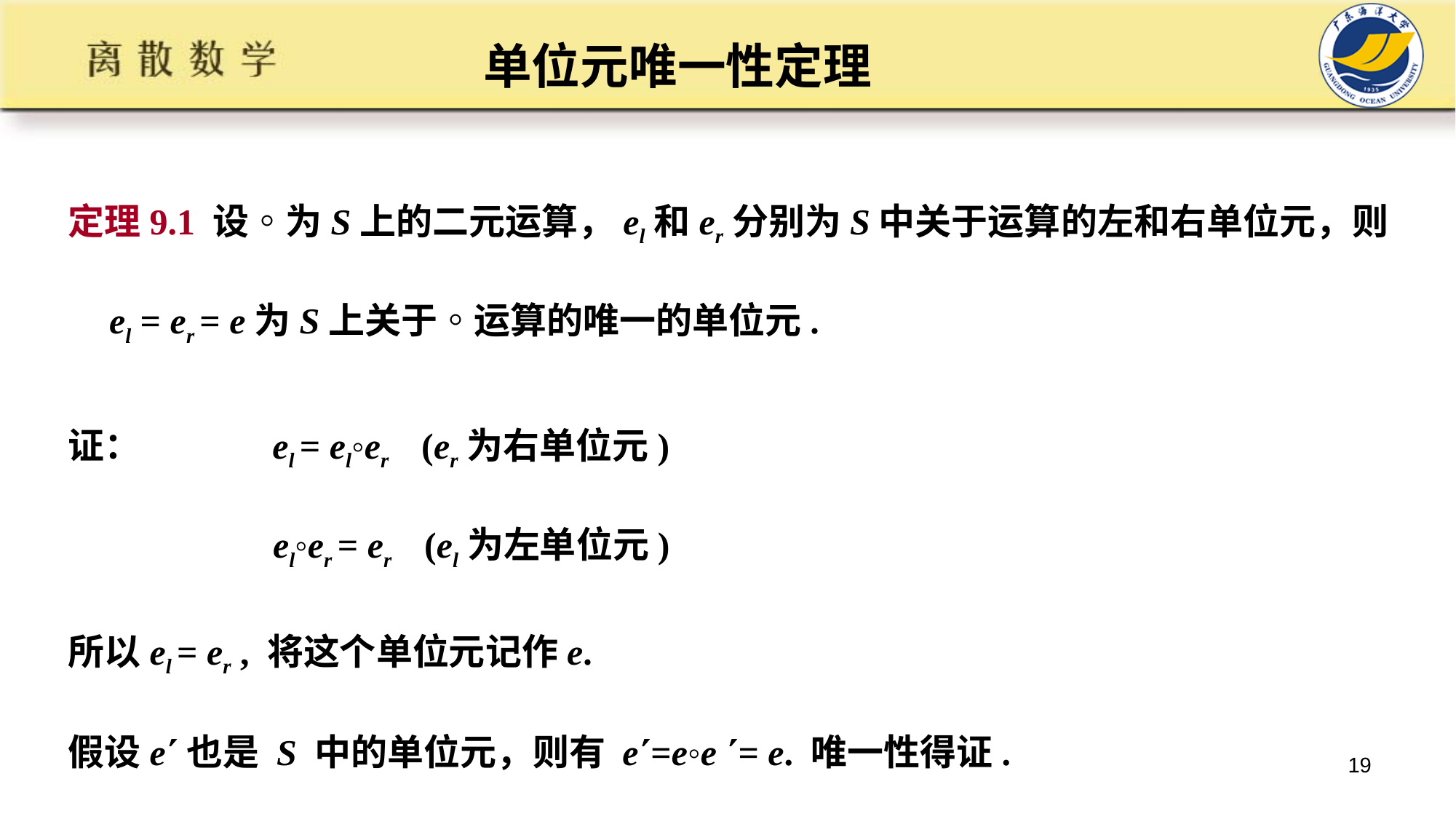

# 单位元唯一性定理
定理9.1 设◦为S上的二元运算，el和er分别为S中关于运算的左和右单位元，则el = er = e为S上关于◦运算的唯一的单位元.
证：               el = el◦er    (er为右单位元)
                  el◦er = er    (el为左单位元)
所以el = er , 将这个单位元记作e.
假设e′也是 S 中的单位元，则有 e′=e◦e ′= e. 唯一性得证.
19